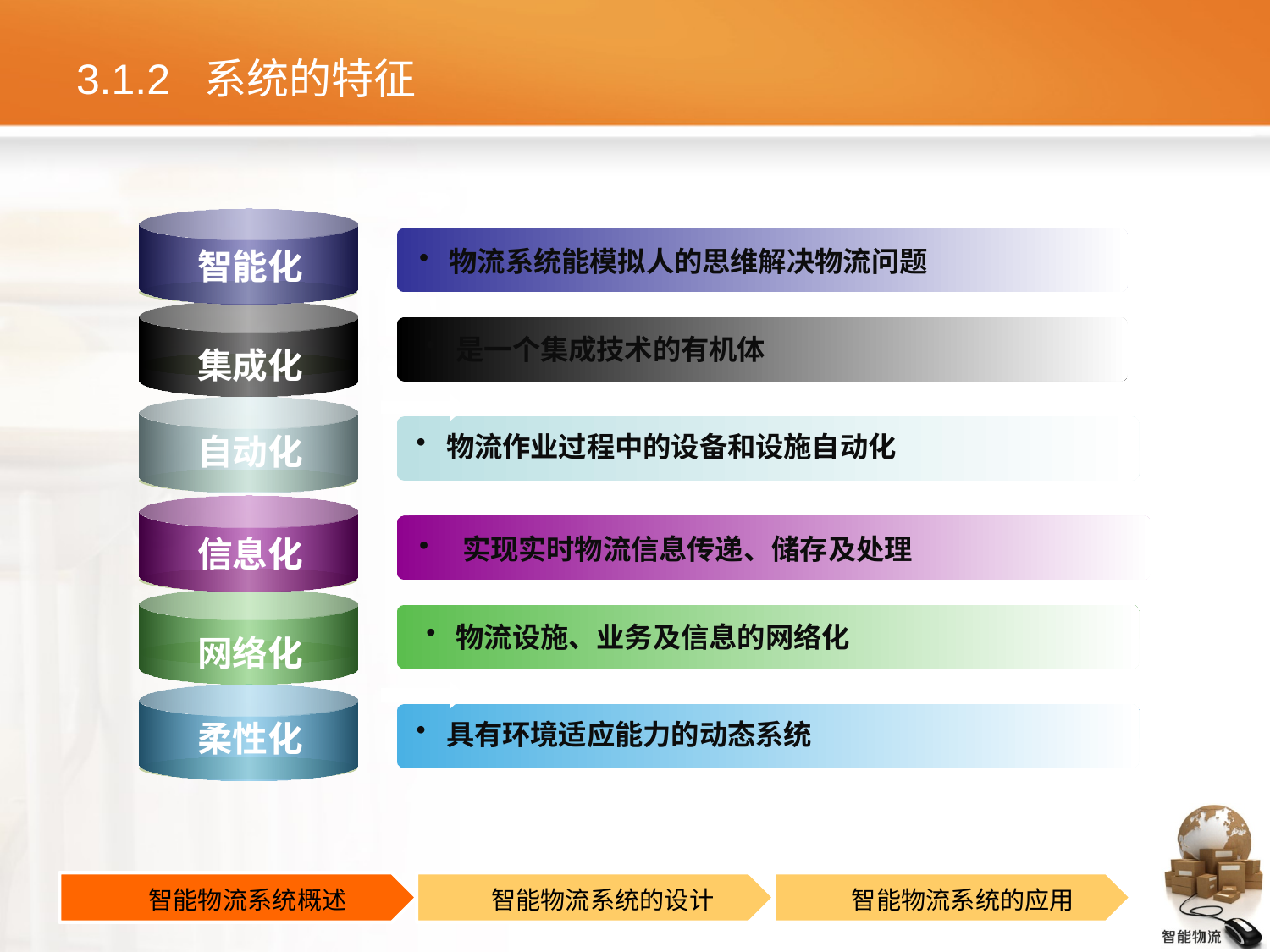

# 3.1.2  系统的特征

智能化
物流系统能模拟人的思维解决物流问题

是一个集成技术的有机体
集成化

物流作业过程中的设备和设施自动化
自动化

信息化
 实现实时物流信息传递、储存及处理

物流设施、业务及信息的网络化
网络化

具有环境适应能力的动态系统
柔性化